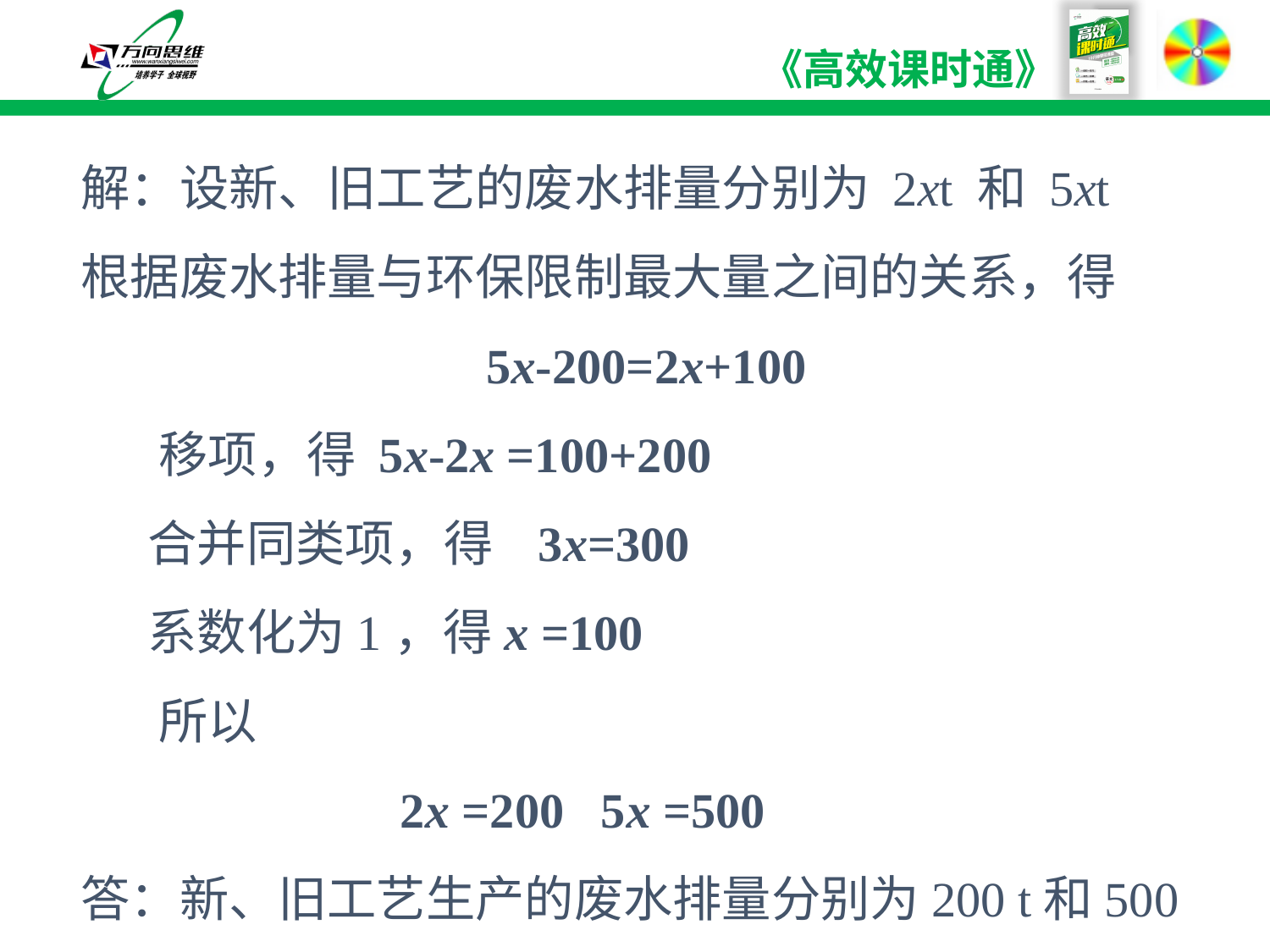

解：设新、旧工艺的废水排量分别为 2xt 和 5xt
根据废水排量与环保限制最大量之间的关系，得
                                 5x-200=2x+100
      移项，得 5x-2x =100+200
     合并同类项，得   3x=300
     系数化为1，得x =100
      所以
                          2x =200   5x =500
答：新、旧工艺生产的废水排量分别为200 t和500 t。